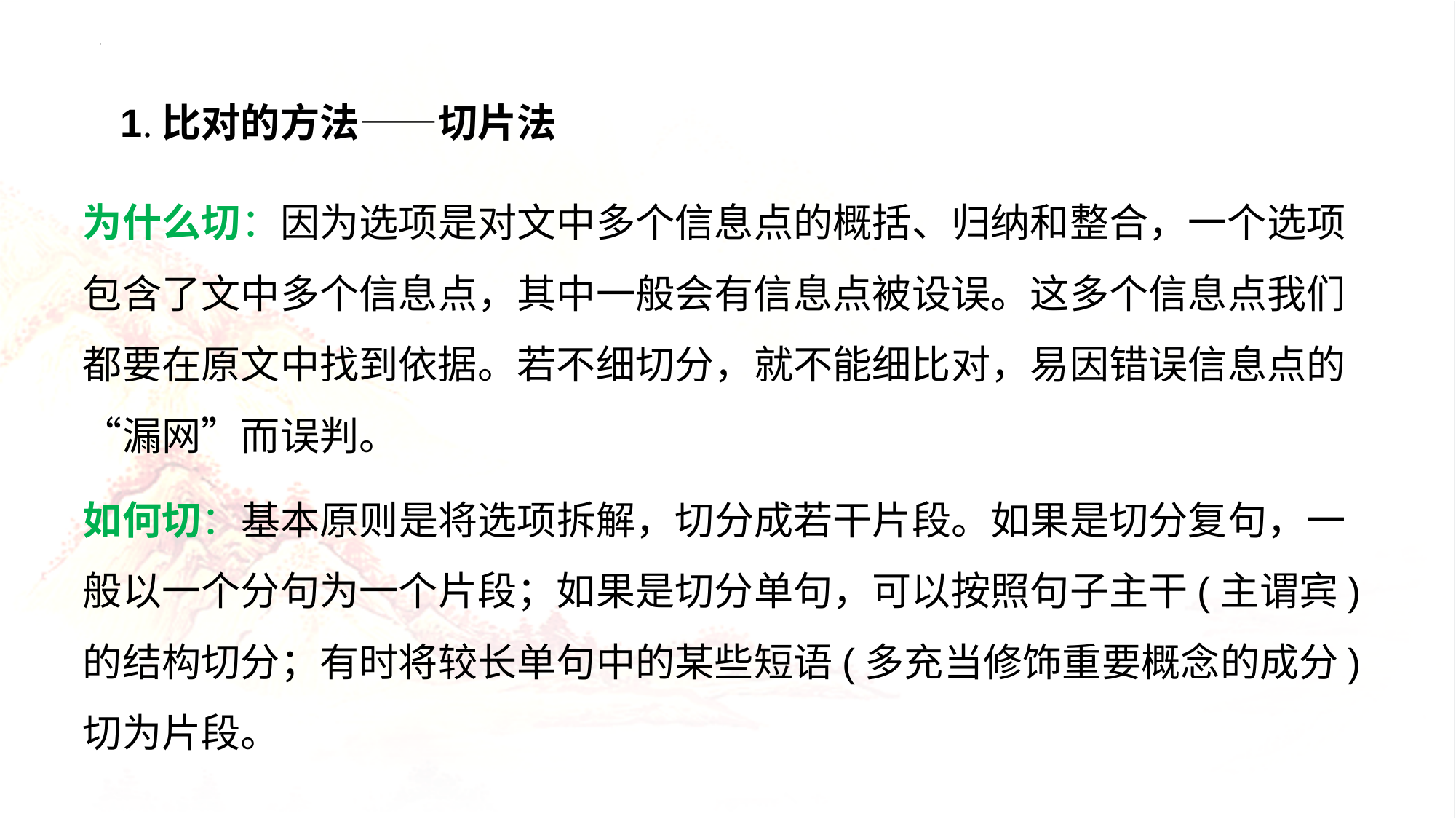

1.比对的方法——切片法
为什么切：因为选项是对文中多个信息点的概括、归纳和整合，一个选项包含了文中多个信息点，其中一般会有信息点被设误。这多个信息点我们都要在原文中找到依据。若不细切分，就不能细比对，易因错误信息点的“漏网”而误判。
如何切：基本原则是将选项拆解，切分成若干片段。如果是切分复句，一般以一个分句为一个片段；如果是切分单句，可以按照句子主干(主谓宾)的结构切分；有时将较长单句中的某些短语(多充当修饰重要概念的成分)切为片段。